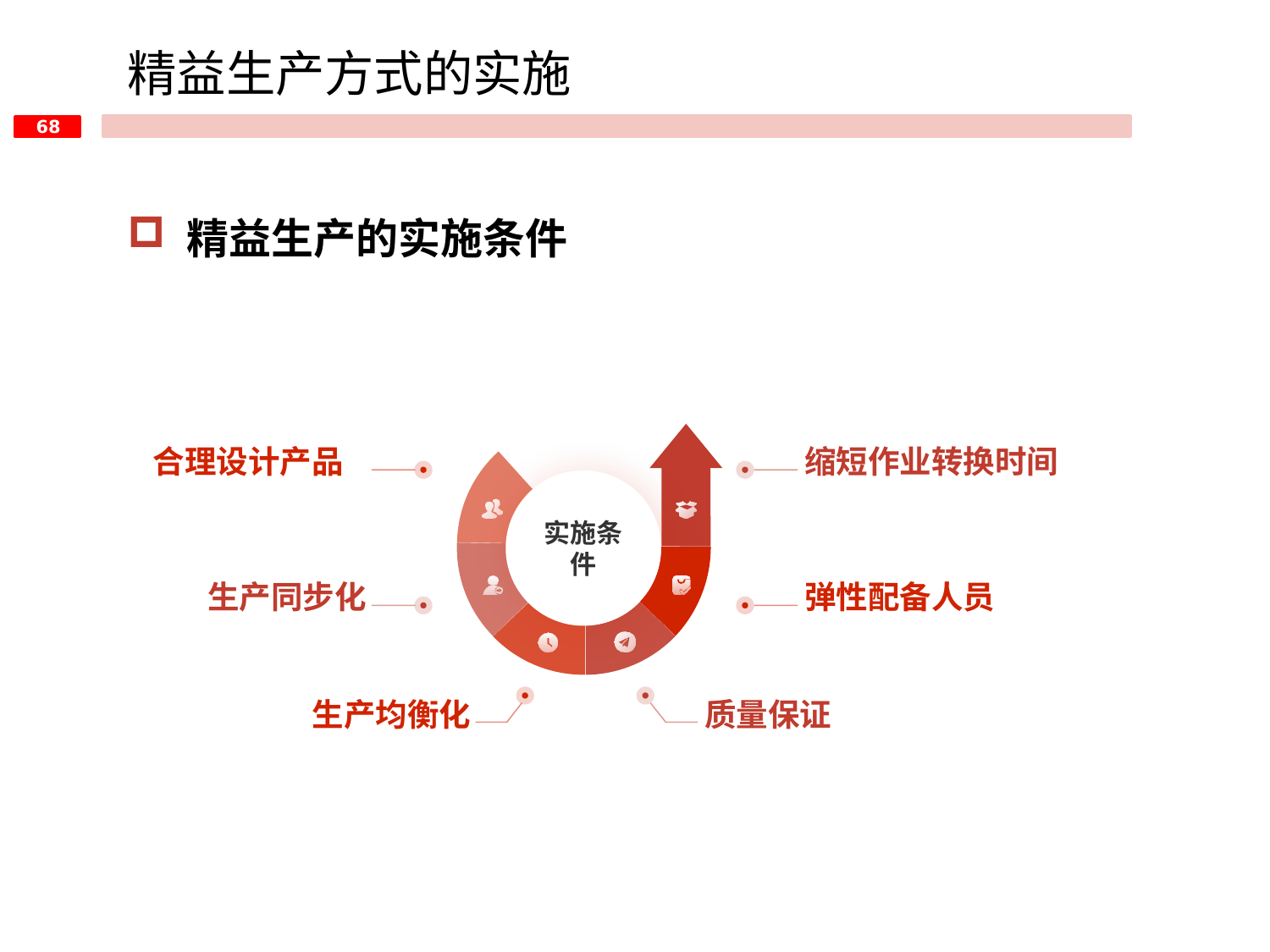

精益生产方式的实施
68
 精益生产的实施条件
缩短作业转换时间
合理设计产品

实施条件

生产同步化
弹性配备人员

质量保证
生产均衡化